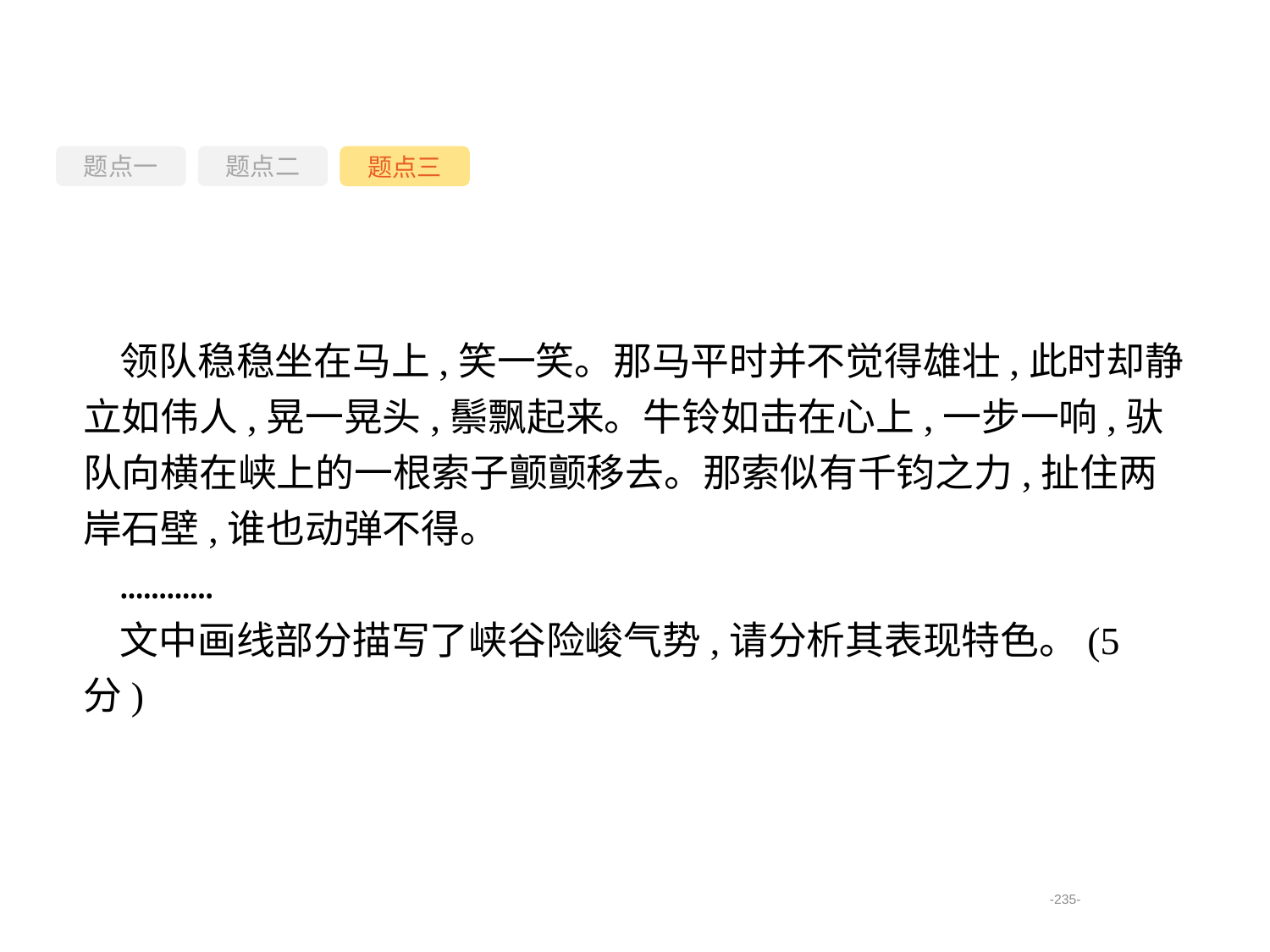

题点一
题点三
题点二
领队稳稳坐在马上,笑一笑。那马平时并不觉得雄壮,此时却静立如伟人,晃一晃头,鬃飘起来。牛铃如击在心上,一步一响,驮队向横在峡上的一根索子颤颤移去。那索似有千钧之力,扯住两岸石壁,谁也动弹不得。
…………
文中画线部分描写了峡谷险峻气势,请分析其表现特色。(5分)
-235-